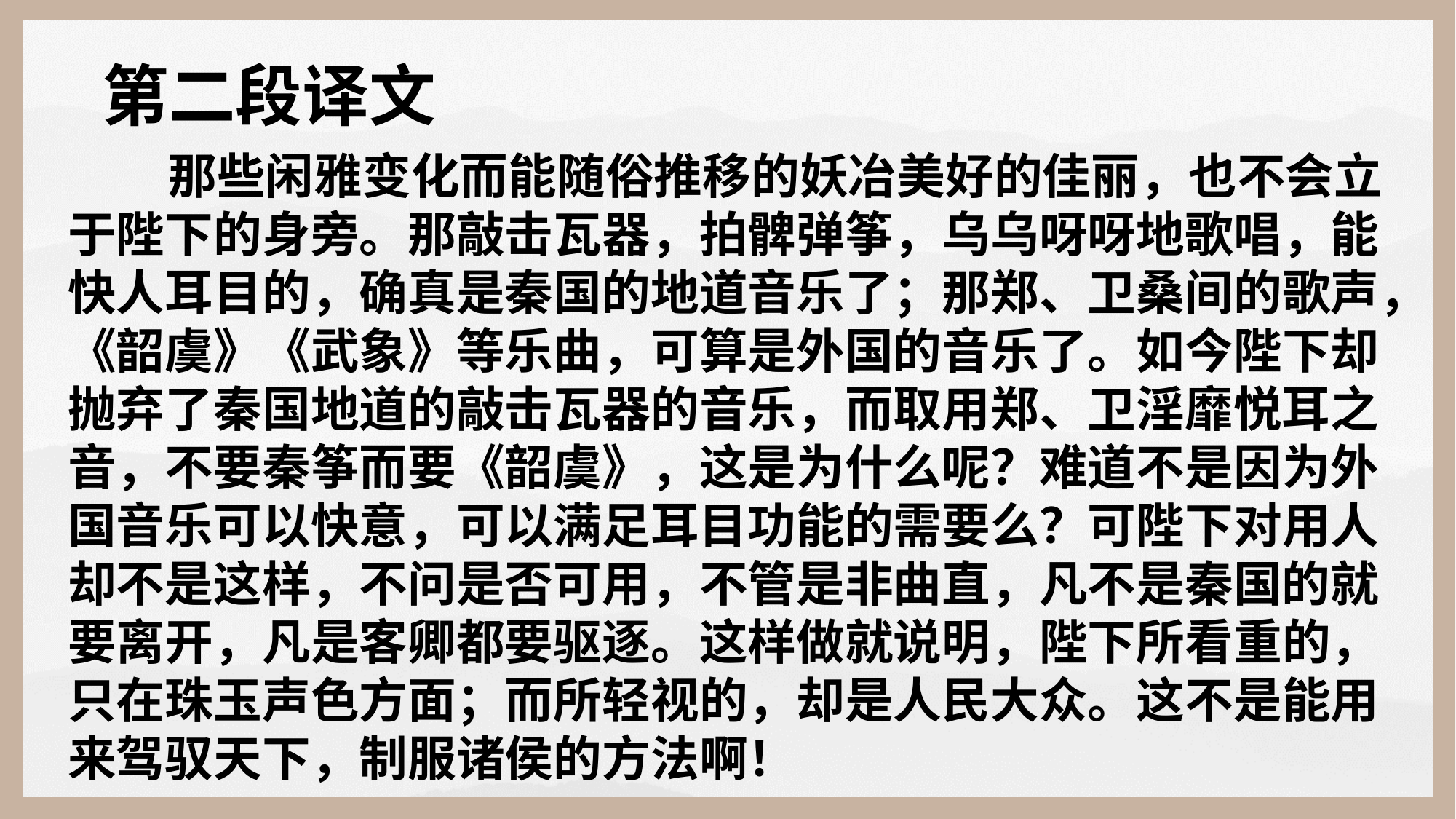

第二段译文
        那些闲雅变化而能随俗推移的妖冶美好的佳丽，也不会立于陛下的身旁。那敲击瓦器，拍髀弹筝，乌乌呀呀地歌唱，能快人耳目的，确真是秦国的地道音乐了；那郑、卫桑间的歌声，《韶虞》《武象》等乐曲，可算是外国的音乐了。如今陛下却抛弃了秦国地道的敲击瓦器的音乐，而取用郑、卫淫靡悦耳之音，不要秦筝而要《韶虞》，这是为什么呢？难道不是因为外国音乐可以快意，可以满足耳目功能的需要么？可陛下对用人却不是这样，不问是否可用，不管是非曲直，凡不是秦国的就要离开，凡是客卿都要驱逐。这样做就说明，陛下所看重的，只在珠玉声色方面；而所轻视的，却是人民大众。这不是能用来驾驭天下，制服诸侯的方法啊！